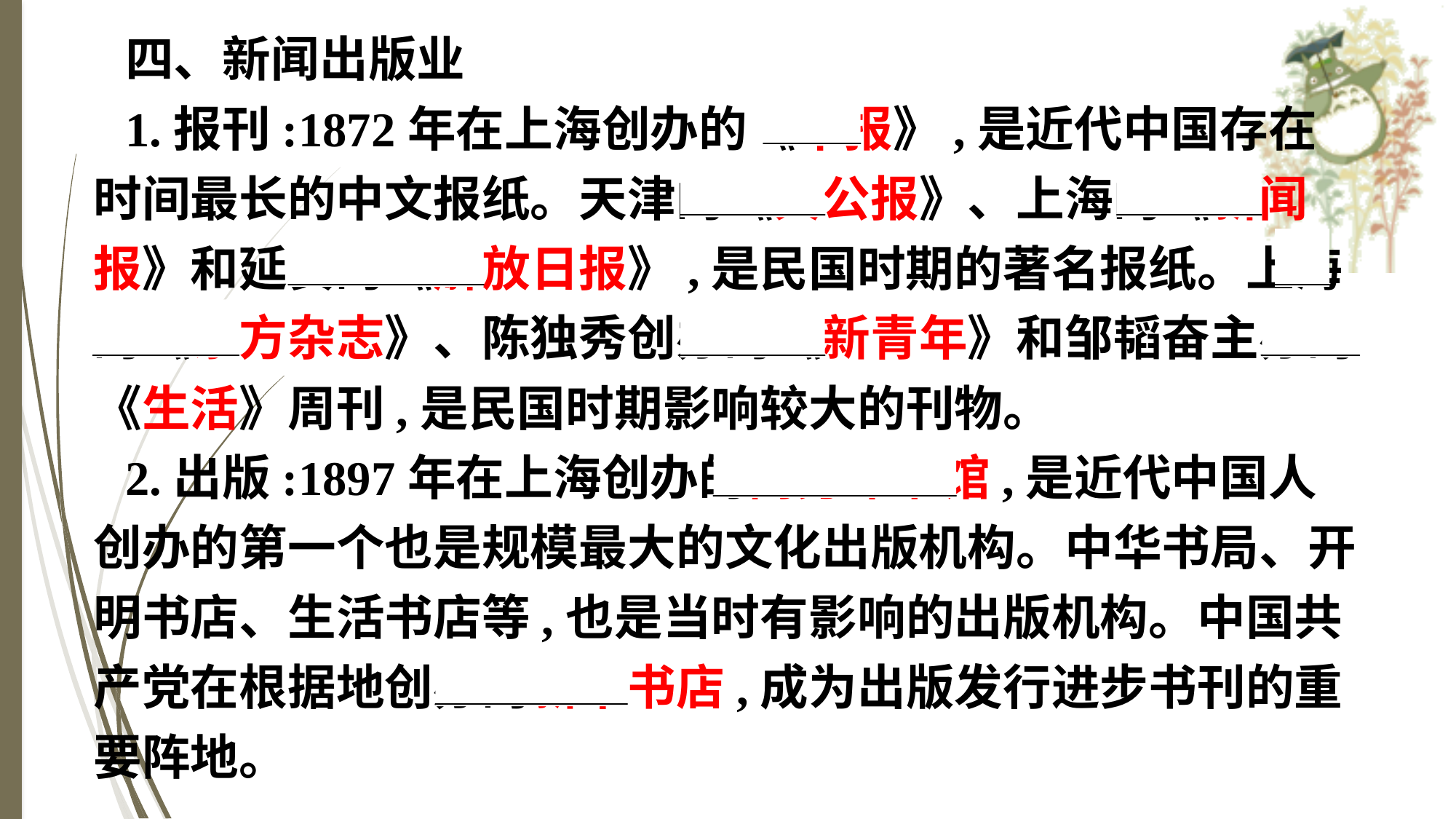

四、新闻出版业
1.报刊:1872年在上海创办的《申报》,是近代中国存在时间最长的中文报纸。天津的《大公报》、上海的《新闻报》和延安的《解放日报》,是民国时期的著名报纸。上海的《东方杂志》、陈独秀创办的《新青年》和邹韬奋主办的《生活》周刊,是民国时期影响较大的刊物。
2.出版:1897年在上海创办的商务印书馆,是近代中国人创办的第一个也是规模最大的文化出版机构。中华书局、开明书店、生活书店等,也是当时有影响的出版机构。中国共产党在根据地创办的新华书店,成为出版发行进步书刊的重要阵地。